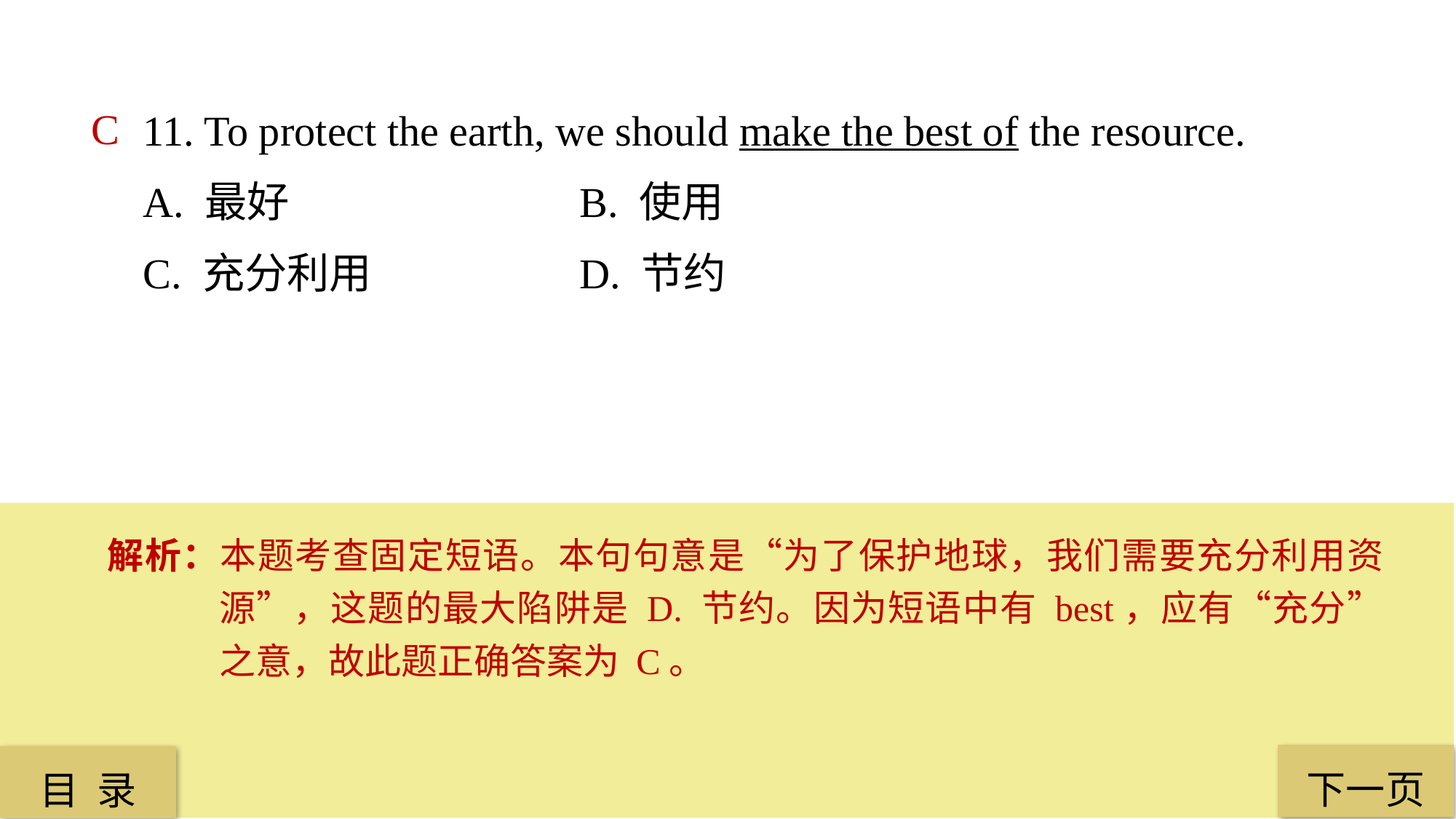

11. To protect the earth, we should make the best of the resource.
A. 最好 			B. 使用
C. 充分利用 		D. 节约
C
解析：本题考查固定短语。本句句意是“为了保护地球，我们需要充分利用资源”，这题的最大陷阱是 D. 节约。因为短语中有 best，应有“充分”之意，故此题正确答案为 C。